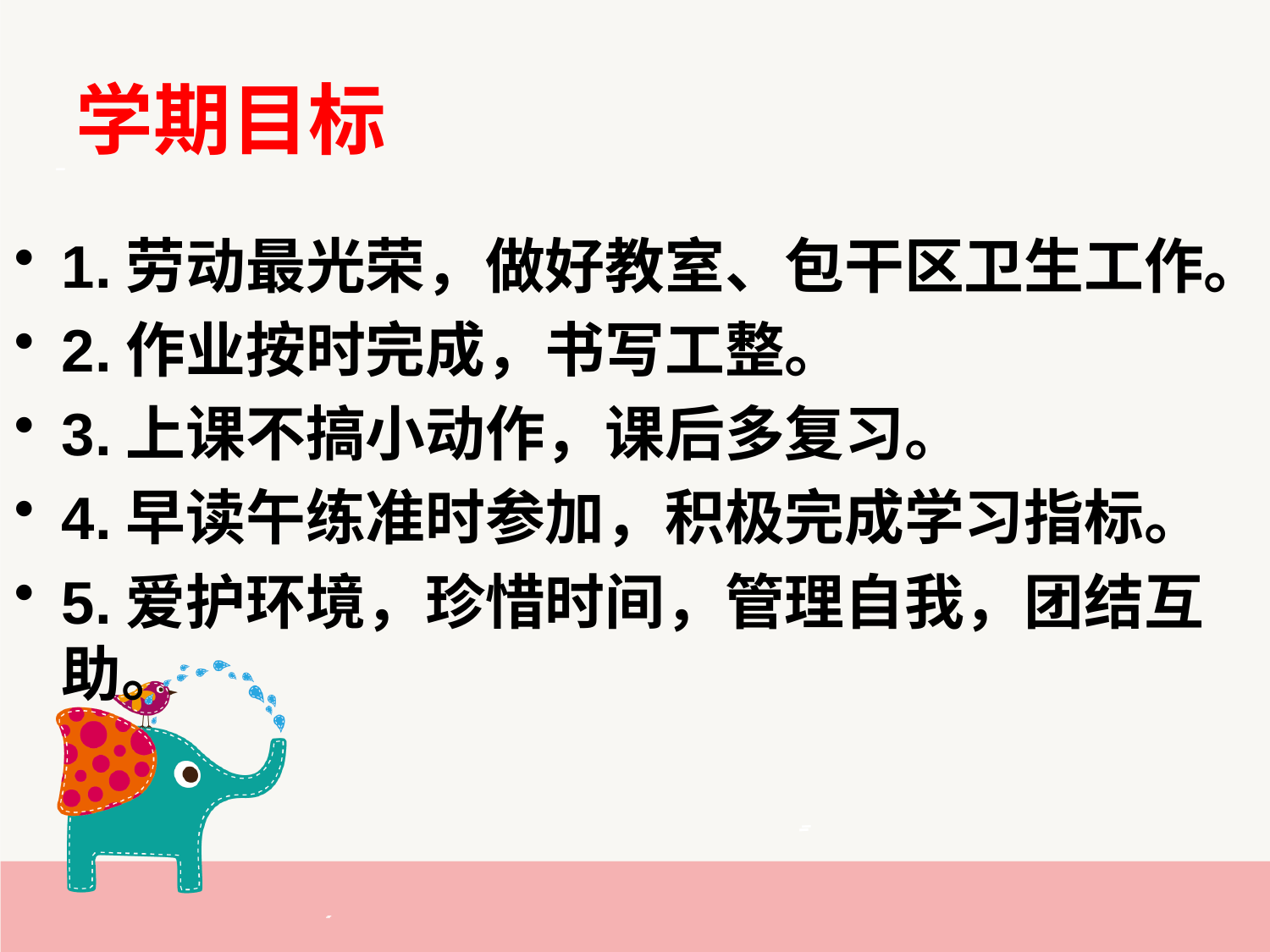

# 学期目标
1.劳动最光荣，做好教室、包干区卫生工作。
2.作业按时完成，书写工整。
3.上课不搞小动作，课后多复习。
4.早读午练准时参加，积极完成学习指标。
5.爱护环境，珍惜时间，管理自我，团结互助。